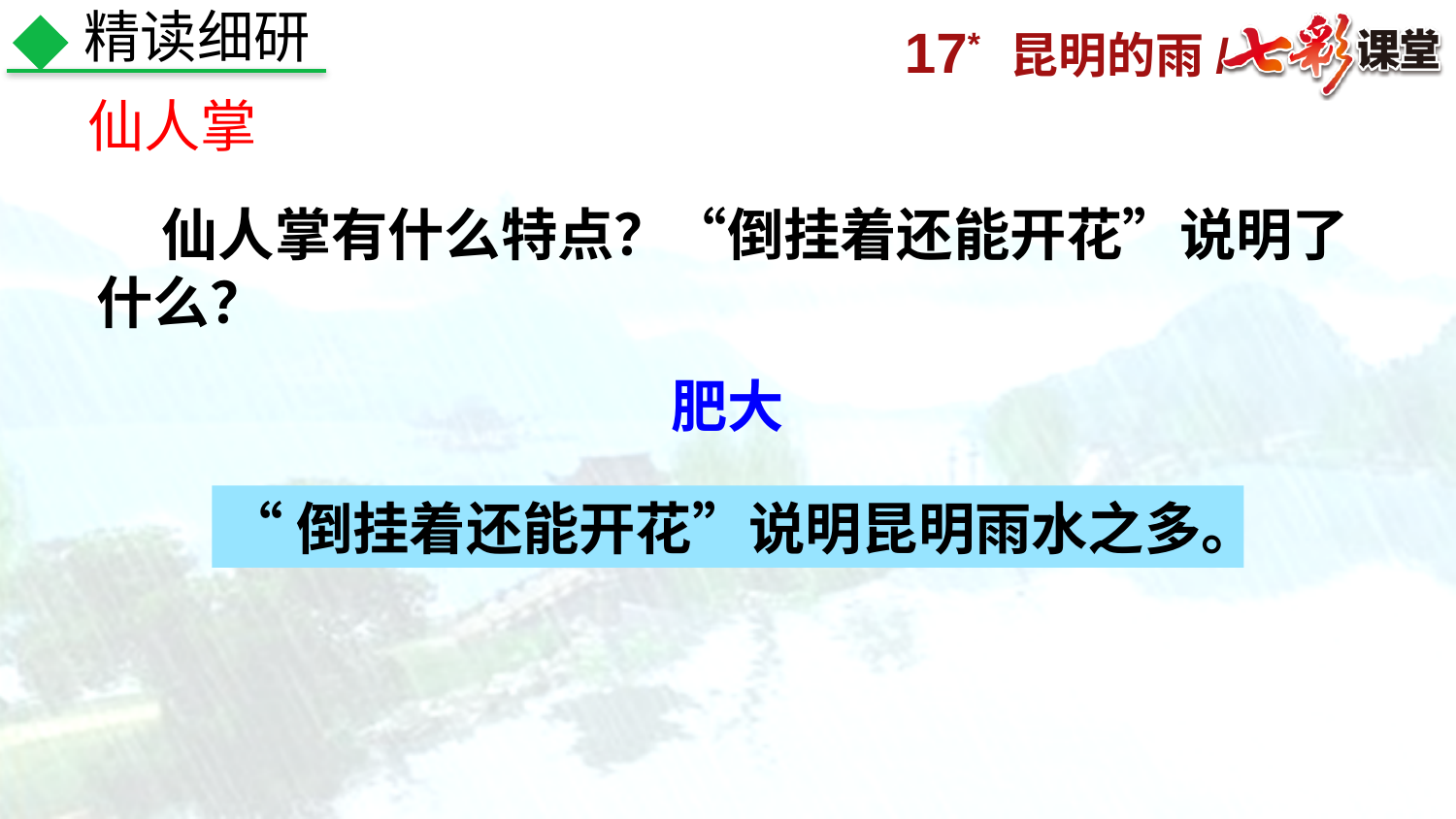

精读细研

仙人掌
    仙人掌有什么特点？“倒挂着还能开花”说明了什么？
肥大
“倒挂着还能开花”说明昆明雨水之多。